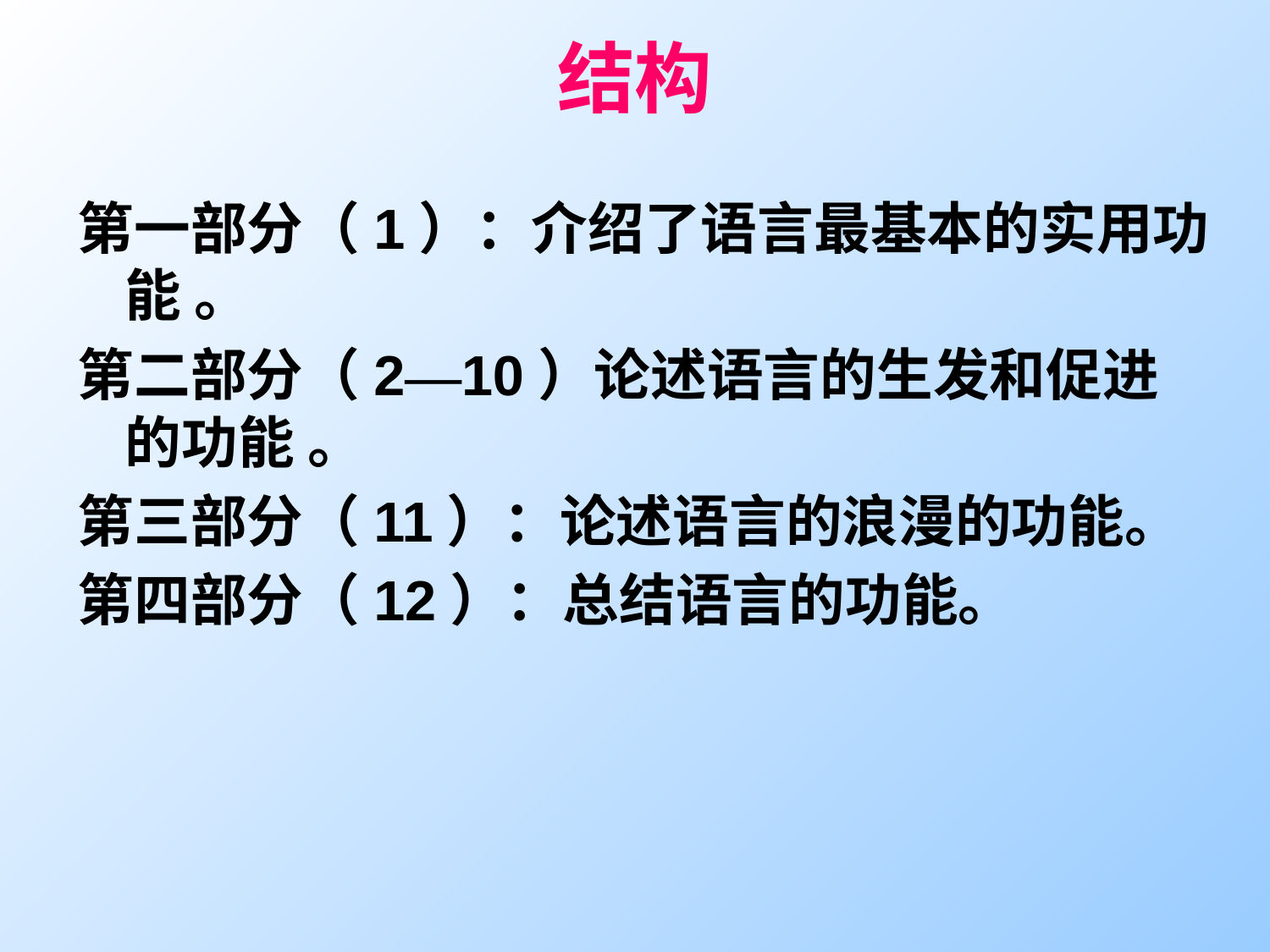

# 结构
第一部分（1）：介绍了语言最基本的实用功能 。
第二部分（2—10）论述语言的生发和促进的功能 。
第三部分（11）：论述语言的浪漫的功能。
第四部分（12）：总结语言的功能。